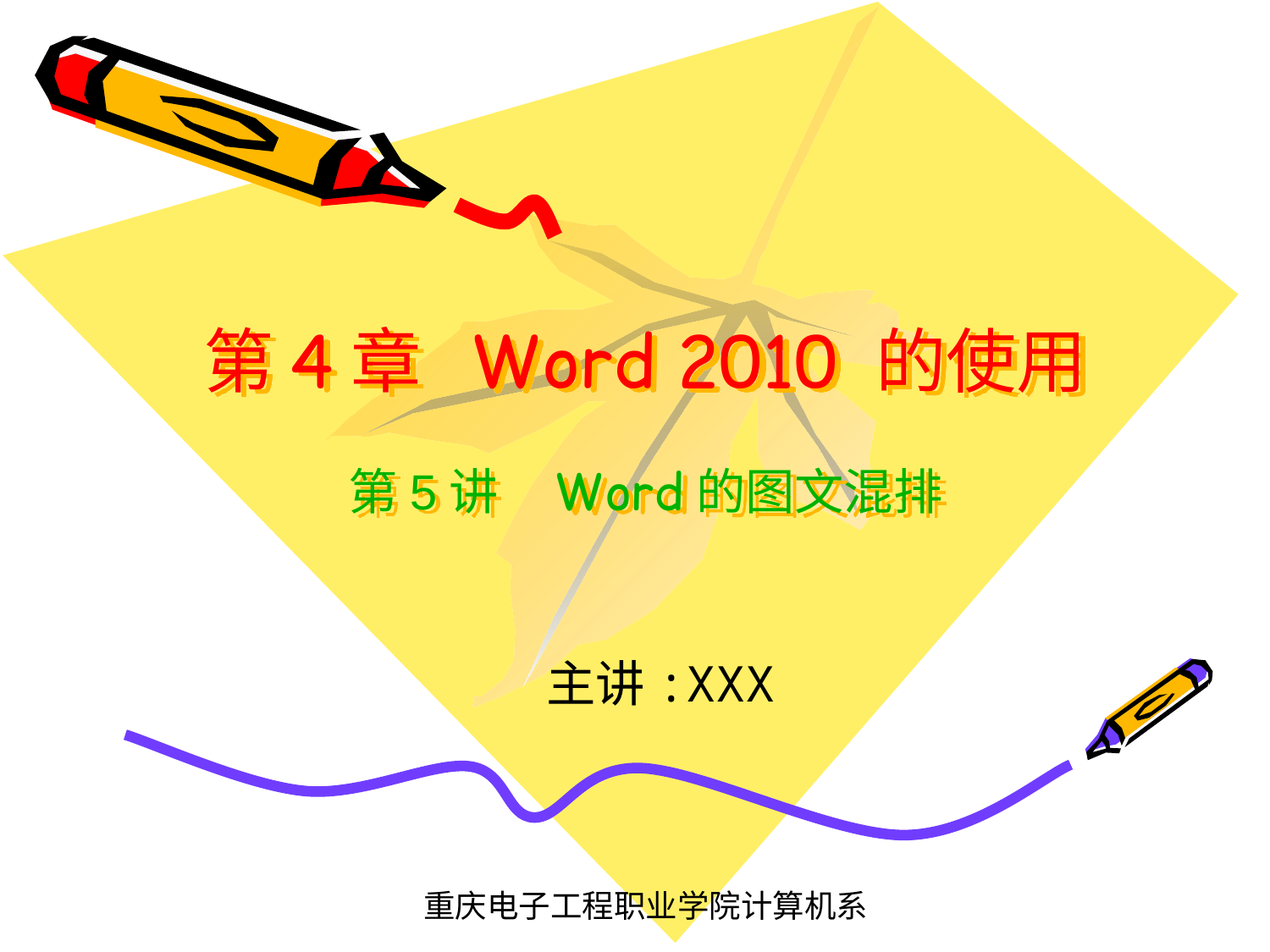

# 第4章  Word 2010 的使用 第5讲    Word的图文混排
主讲:XXX